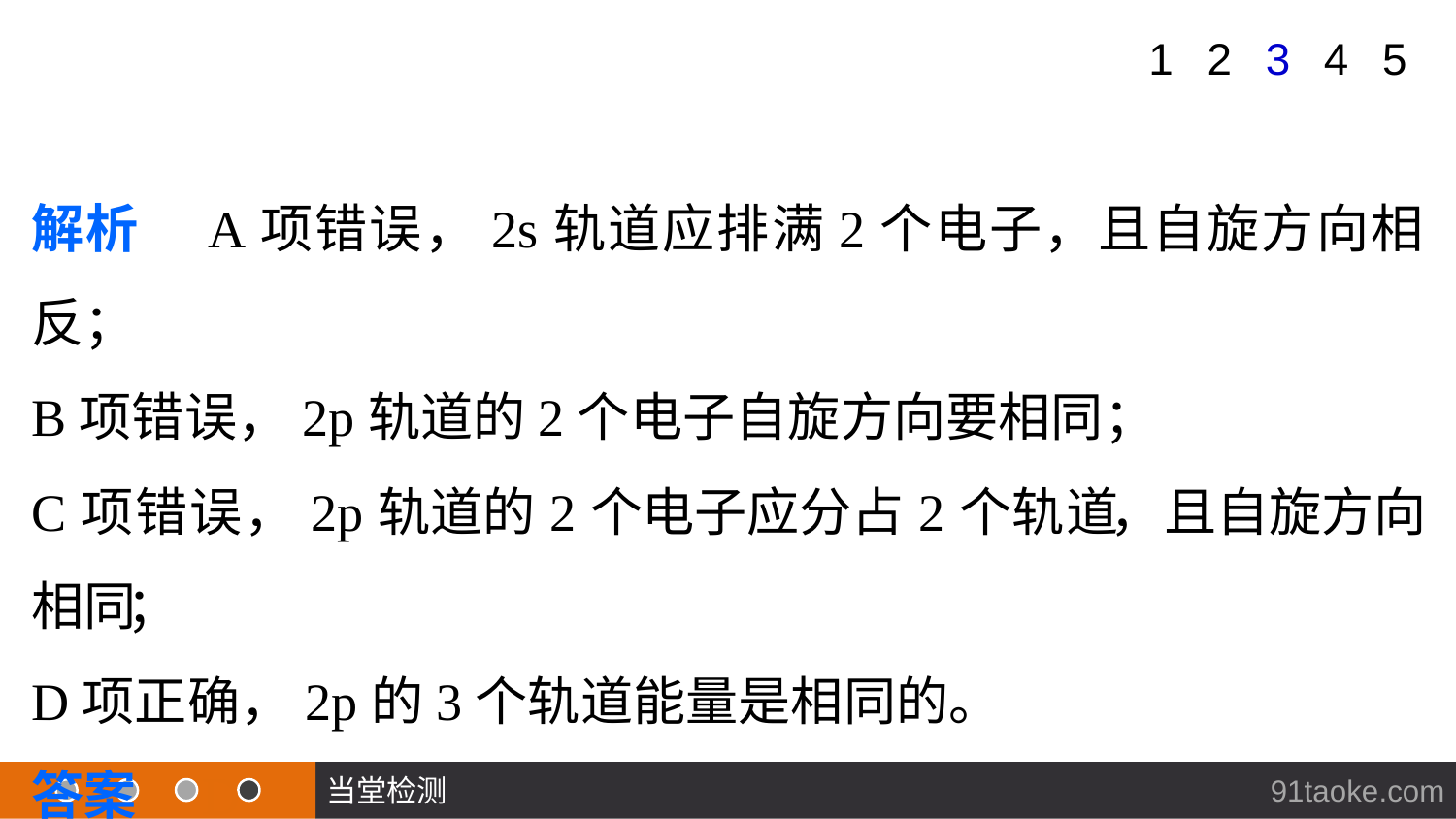

1
2
3
4
5
解析　A项错误，2s轨道应排满2个电子，且自旋方向相反；
B项错误，2p轨道的2个电子自旋方向要相同；
C项错误，2p轨道的2个电子应分占2个轨道，且自旋方向相同；
D项正确，2p的3个轨道能量是相同的。
答案　D